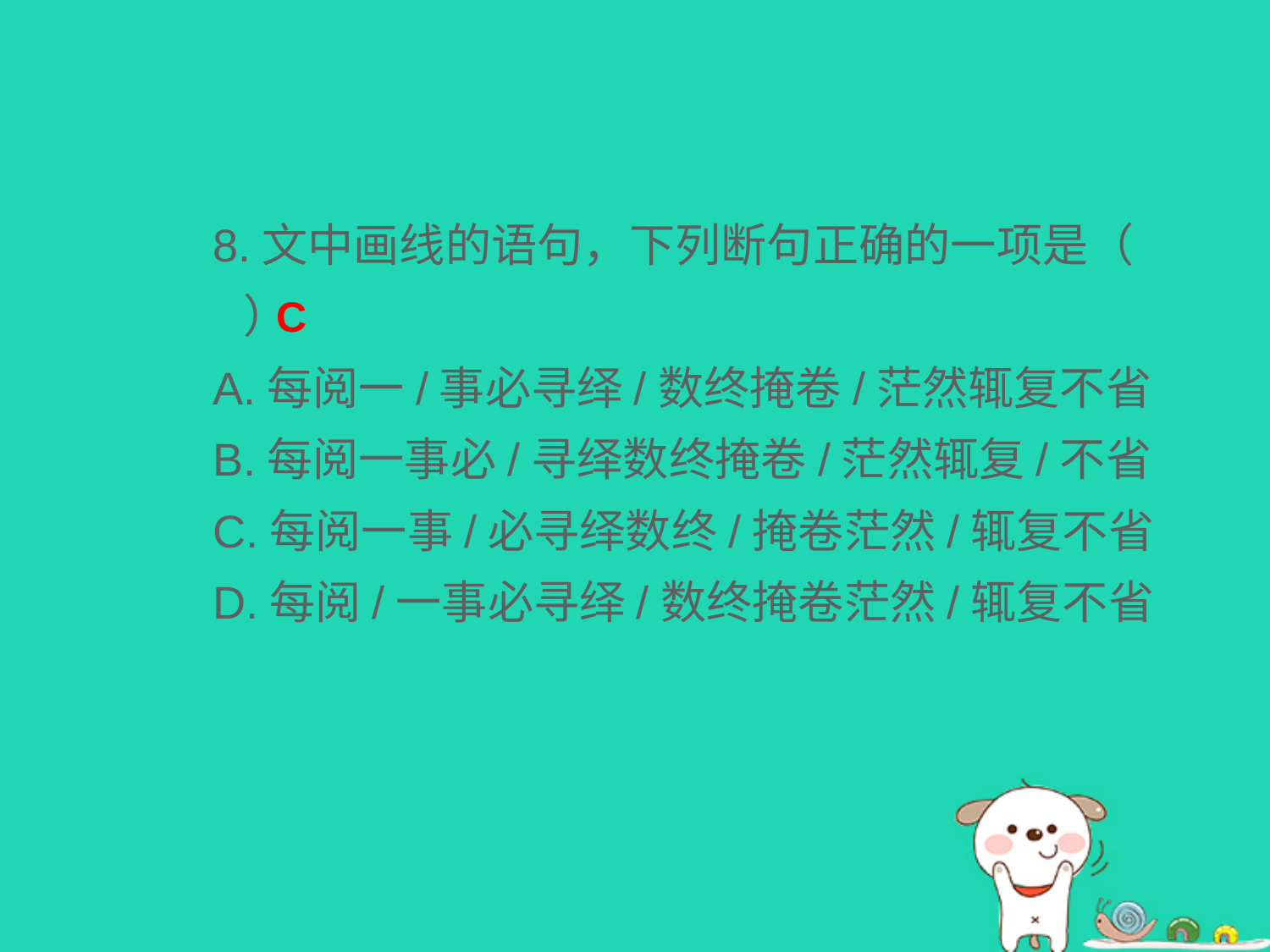

8.文中画线的语句，下列断句正确的一项是（      ）
A.每阅一/事必寻绎/数终掩卷/茫然辄复不省
B.每阅一事必/寻绎数终掩卷/茫然辄复/不省
C.每阅一事/必寻绎数终/掩卷茫然/辄复不省
D.每阅/一事必寻绎/数终掩卷茫然/辄复不省
C